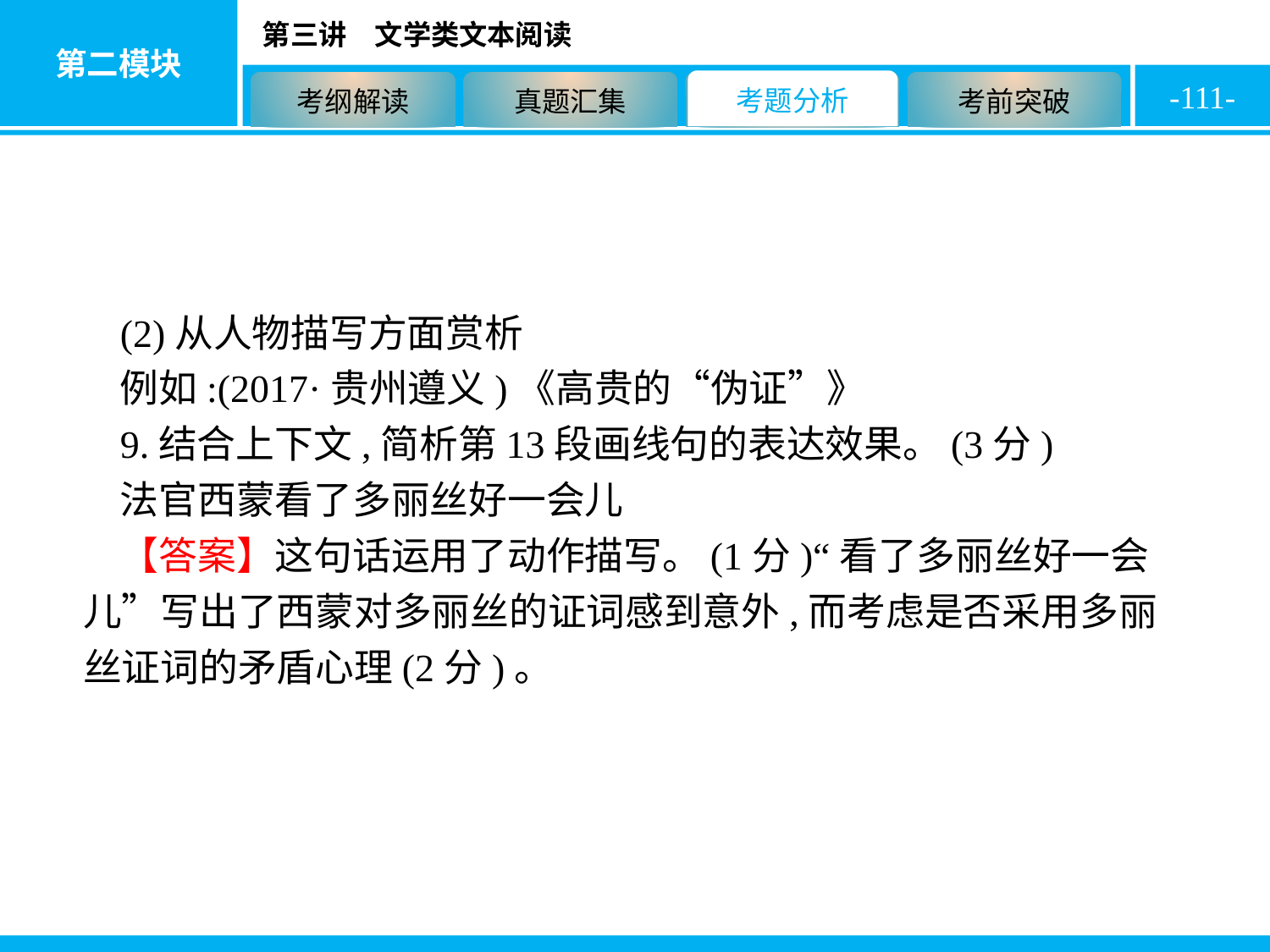

-111-
(2)从人物描写方面赏析
例如:(2017·贵州遵义)《高贵的“伪证”》
9.结合上下文,简析第13段画线句的表达效果。(3分)
法官西蒙看了多丽丝好一会儿
【答案】这句话运用了动作描写。(1分)“看了多丽丝好一会儿”写出了西蒙对多丽丝的证词感到意外,而考虑是否采用多丽丝证词的矛盾心理(2分)。